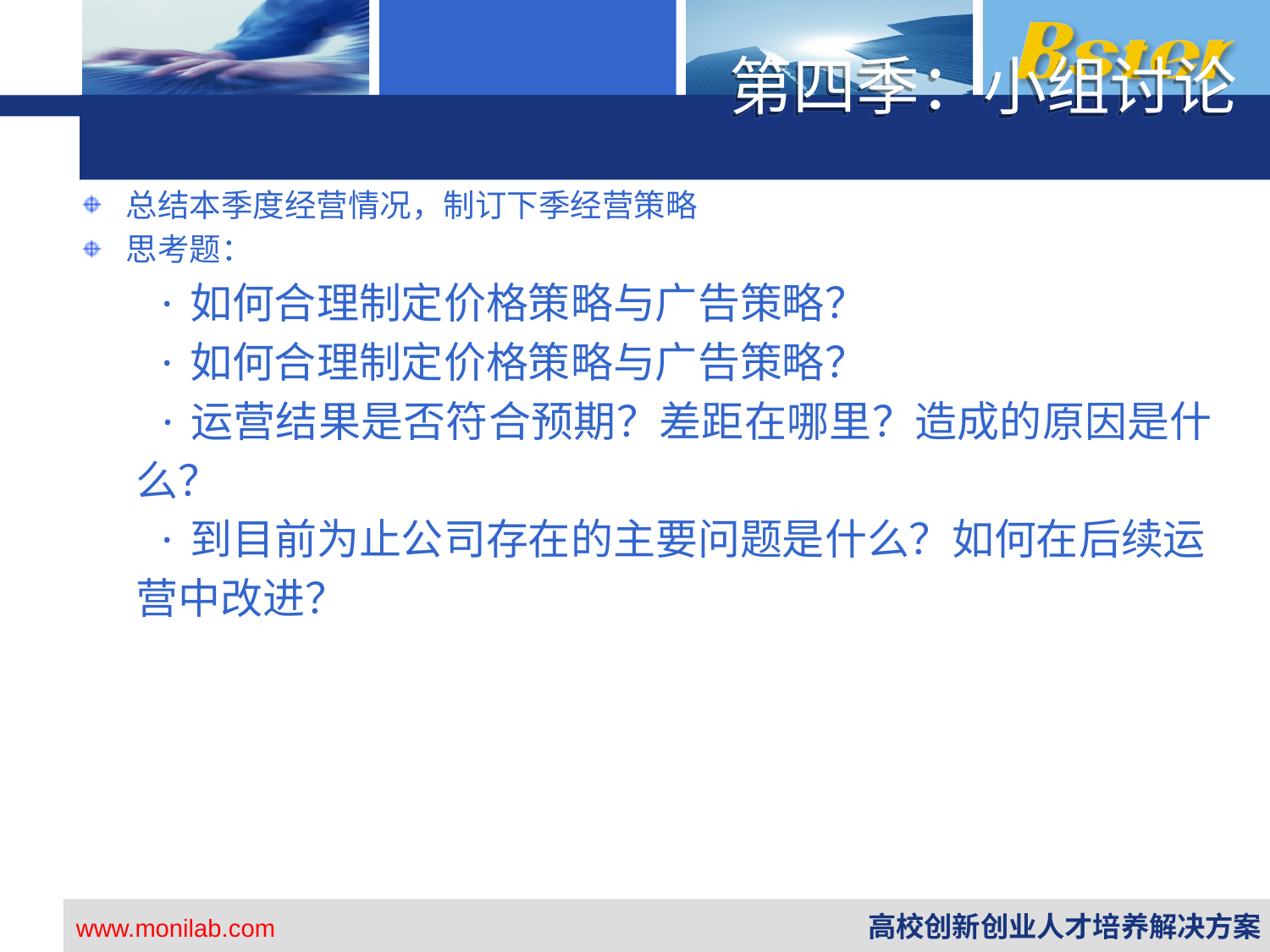

第四季：小组讨论
总结本季度经营情况，制订下季经营策略
思考题：
   ·如何合理制定价格策略与广告策略？
   ·如何合理制定价格策略与广告策略？
   ·运营结果是否符合预期？差距在哪里？造成的原因是什
     么？
   ·到目前为止公司存在的主要问题是什么？如何在后续运
     营中改进？